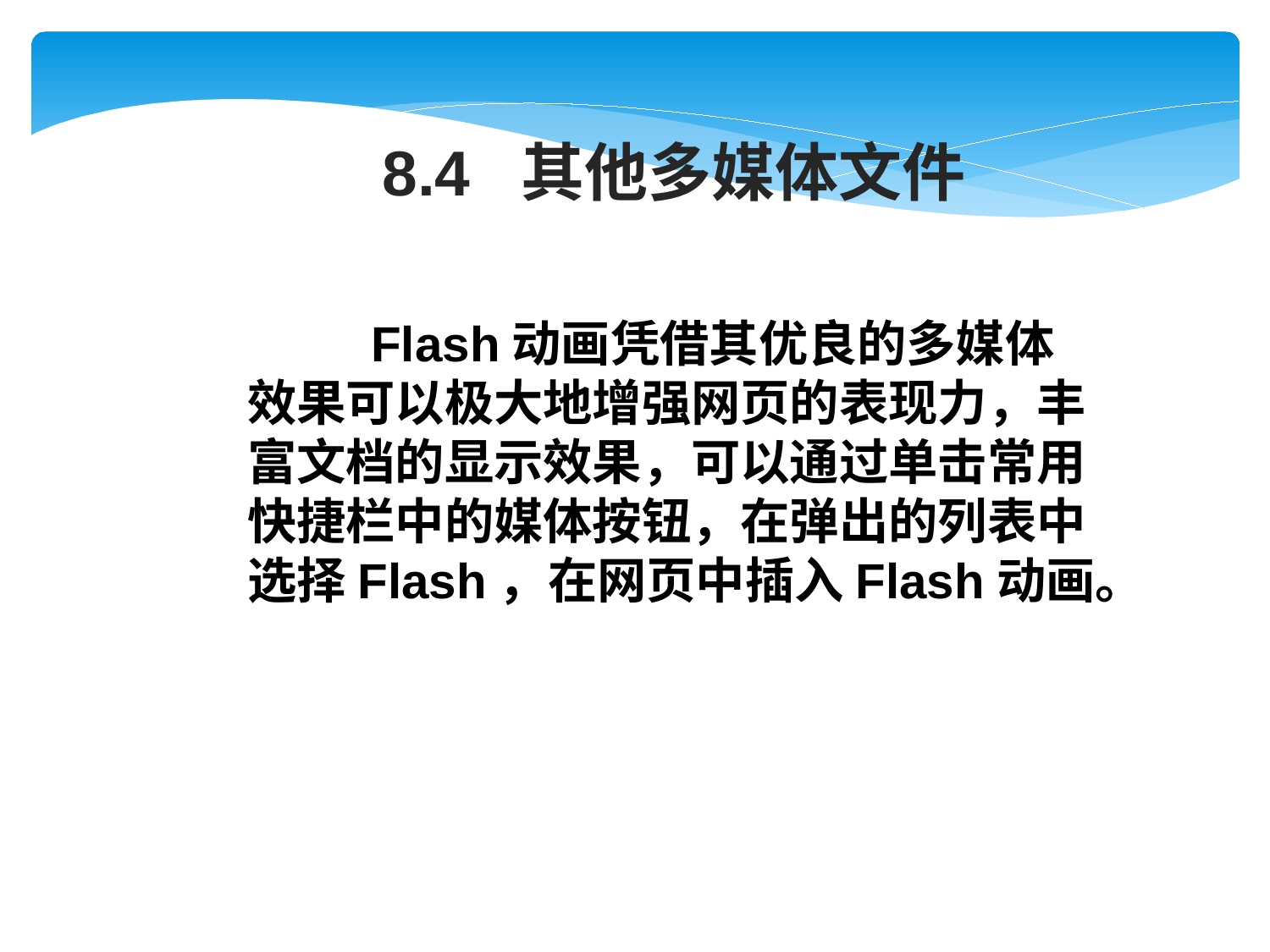

8.4  其他多媒体文件
         Flash动画凭借其优良的多媒体效果可以极大地增强网页的表现力，丰富文档的显示效果，可以通过单击常用快捷栏中的媒体按钮，在弹出的列表中选择Flash，在网页中插入Flash动画。